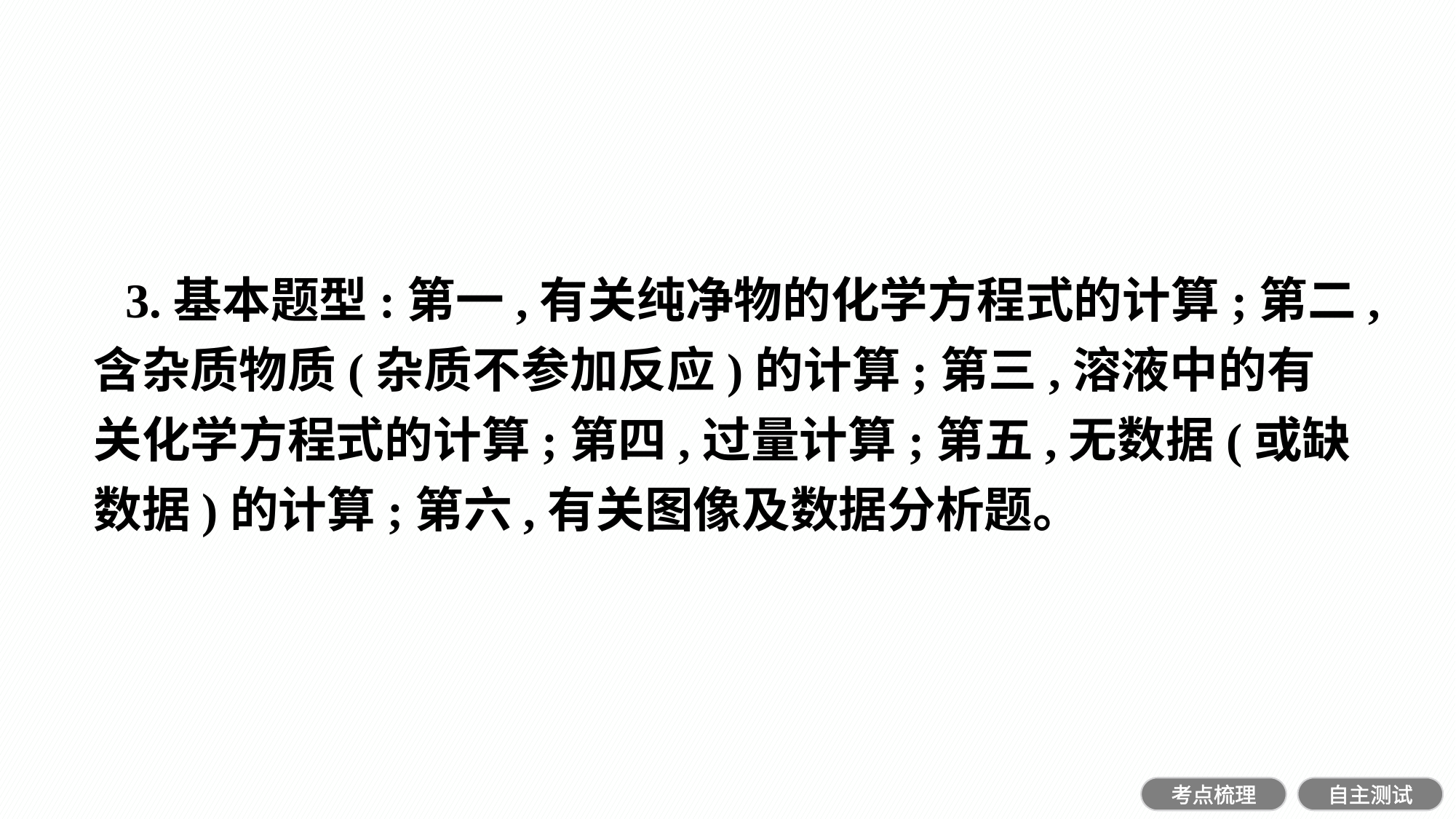

3.基本题型:第一,有关纯净物的化学方程式的计算;第二,含杂质物质(杂质不参加反应)的计算;第三,溶液中的有关化学方程式的计算;第四,过量计算;第五,无数据(或缺数据)的计算;第六,有关图像及数据分析题。